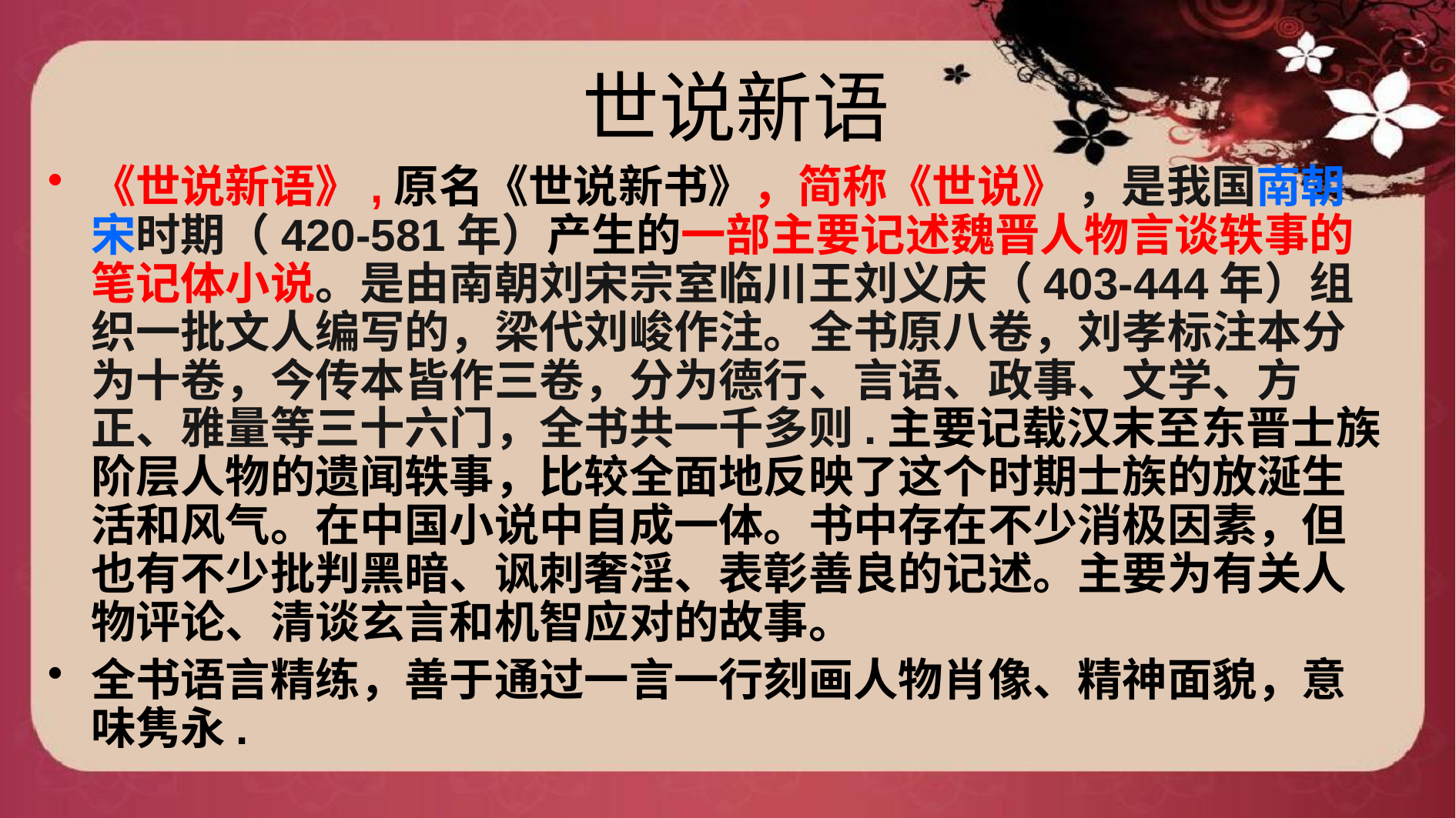

世说新语
《世说新语》,原名《世说新书》，简称《世说》 ，是我国南朝宋时期（420-581年）产生的一部主要记述魏晋人物言谈轶事的笔记体小说。是由南朝刘宋宗室临川王刘义庆（403-444年）组织一批文人编写的，梁代刘峻作注。全书原八卷，刘孝标注本分为十卷，今传本皆作三卷，分为德行、言语、政事、文学、方正、雅量等三十六门，全书共一千多则.主要记载汉末至东晋士族阶层人物的遗闻轶事，比较全面地反映了这个时期士族的放涎生活和风气。在中国小说中自成一体。书中存在不少消极因素，但也有不少批判黑暗、讽刺奢淫、表彰善良的记述。主要为有关人物评论、清谈玄言和机智应对的故事。
全书语言精练，善于通过一言一行刻画人物肖像、精神面貌，意味隽永.